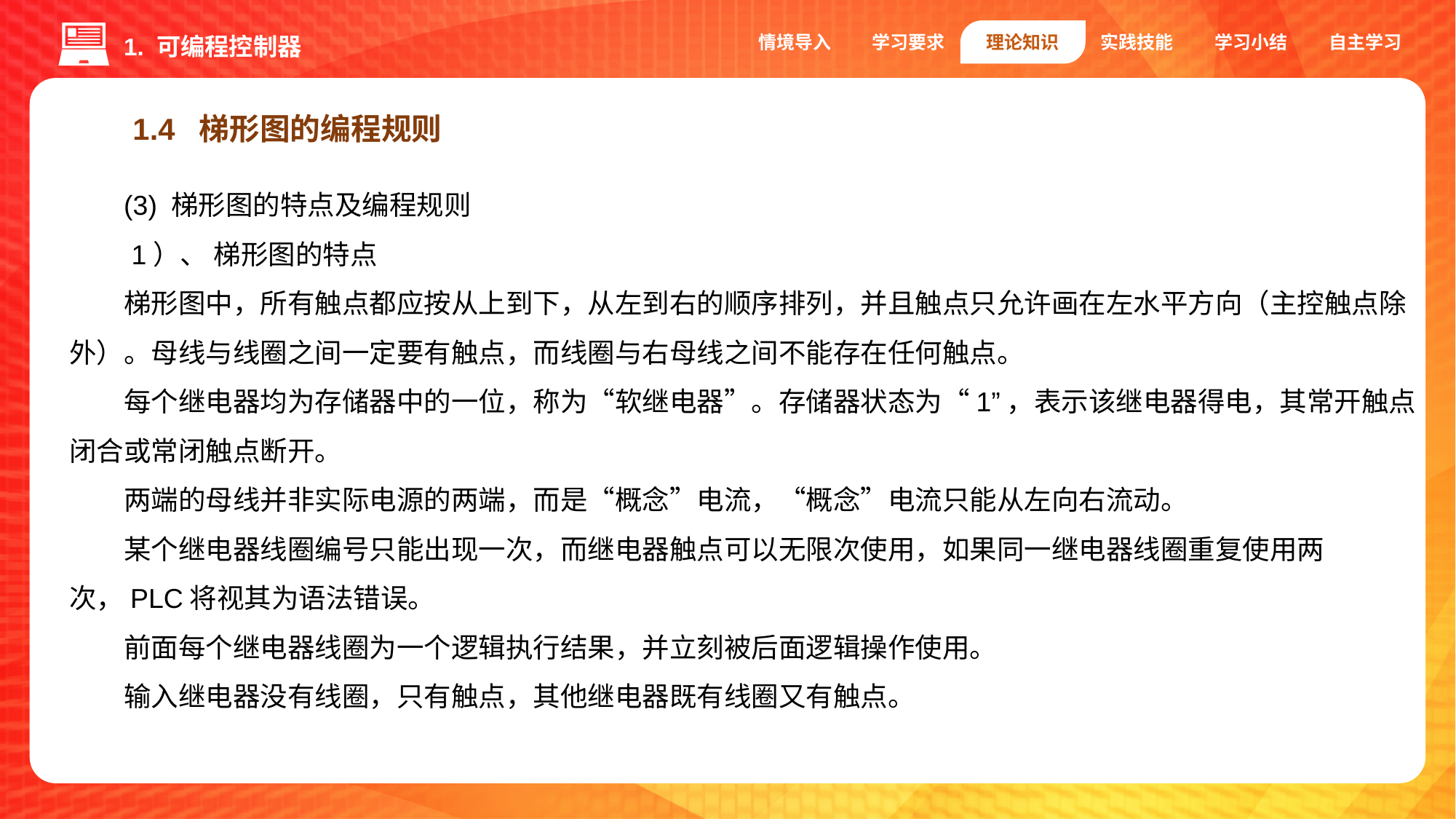

情境导入
学习要求
理论知识
实践技能
学习小结
自主学习

1. 可编程控制器
1.4  梯形图的编程规则
(3) 梯形图的特点及编程规则
 1）、 梯形图的特点
梯形图中，所有触点都应按从上到下，从左到右的顺序排列，并且触点只允许画在左水平方向（主控触点除外）。母线与线圈之间一定要有触点，而线圈与右母线之间不能存在任何触点。
每个继电器均为存储器中的一位，称为“软继电器”。存储器状态为“1”，表示该继电器得电，其常开触点闭合或常闭触点断开。
两端的母线并非实际电源的两端，而是“概念”电流，“概念”电流只能从左向右流动。
某个继电器线圈编号只能出现一次，而继电器触点可以无限次使用，如果同一继电器线圈重复使用两次，PLC将视其为语法错误。
前面每个继电器线圈为一个逻辑执行结果，并立刻被后面逻辑操作使用。
输入继电器没有线圈，只有触点，其他继电器既有线圈又有触点。